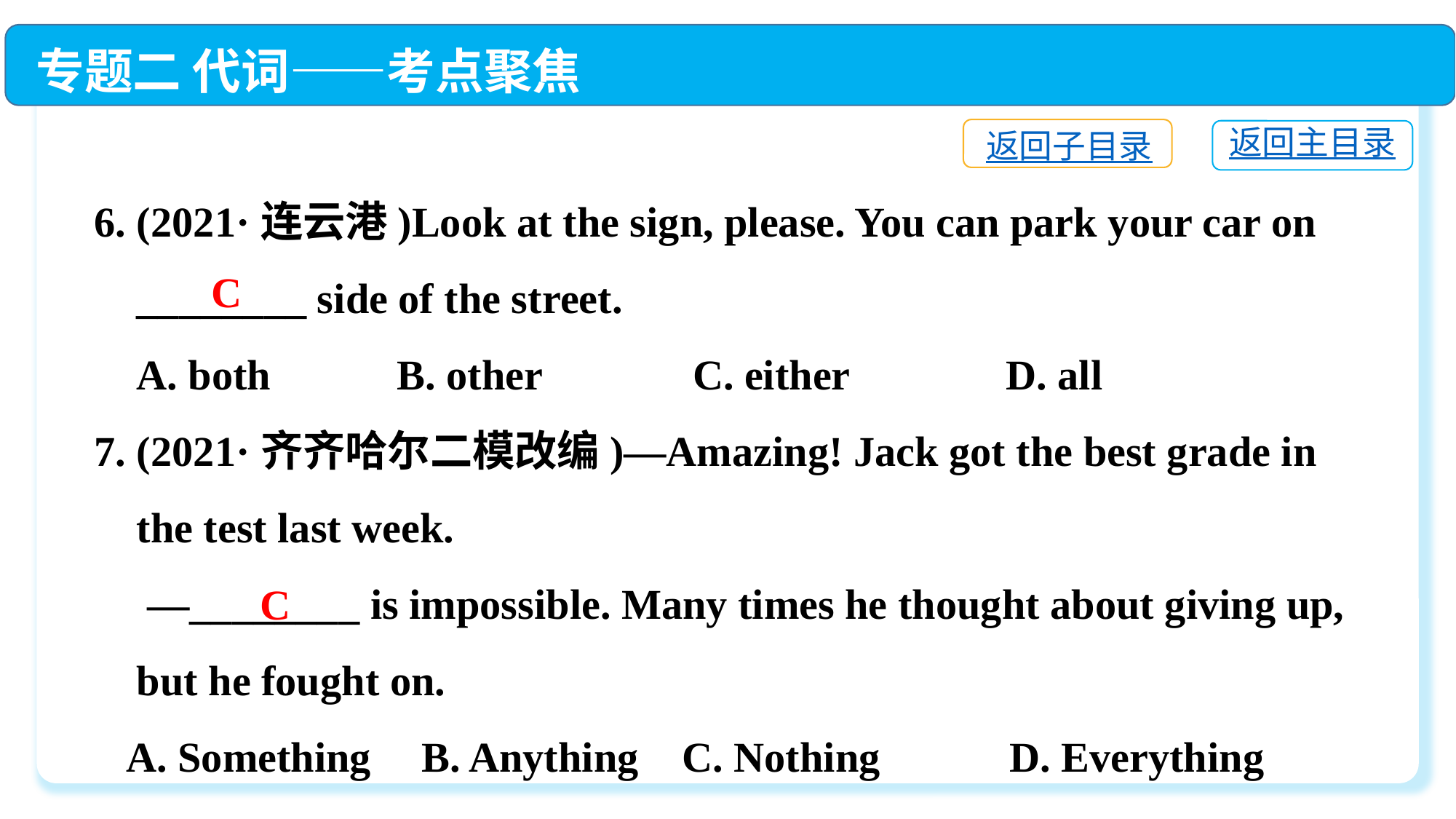

专题二 代词——考点聚焦

返回子目录
返回主目录
6. (2021·连云港)Look at the sign, please. You can park your car on
    ________ side of the street.
    A. both	        B. other	     C. either	              D. all
7. (2021·齐齐哈尔二模改编)—Amazing! Jack got the best grade in
    the test last week.
     —________ is impossible. Many times he thought about giving up,
    but he fought on.
   A. Something	B. Anything	    C. Nothing	    D. Everything

C
C